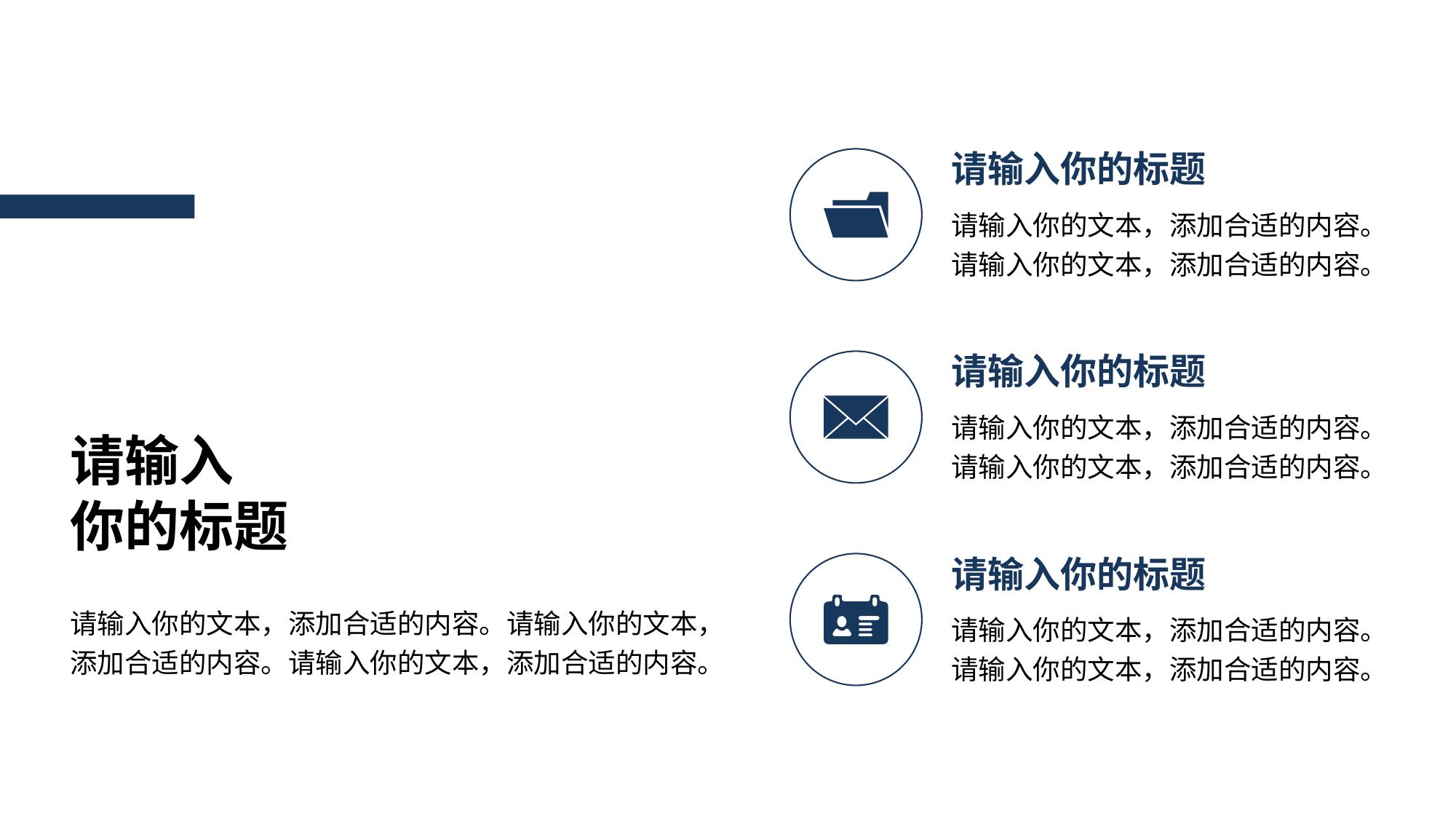

请输入你的标题

请输入你的文本，添加合适的内容。请输入你的文本，添加合适的内容。
请输入你的标题

请输入你的文本，添加合适的内容。请输入你的文本，添加合适的内容。
请输入
你的标题
请输入你的标题

请输入你的文本，添加合适的内容。请输入你的文本，添加合适的内容。请输入你的文本，添加合适的内容。
请输入你的文本，添加合适的内容。请输入你的文本，添加合适的内容。